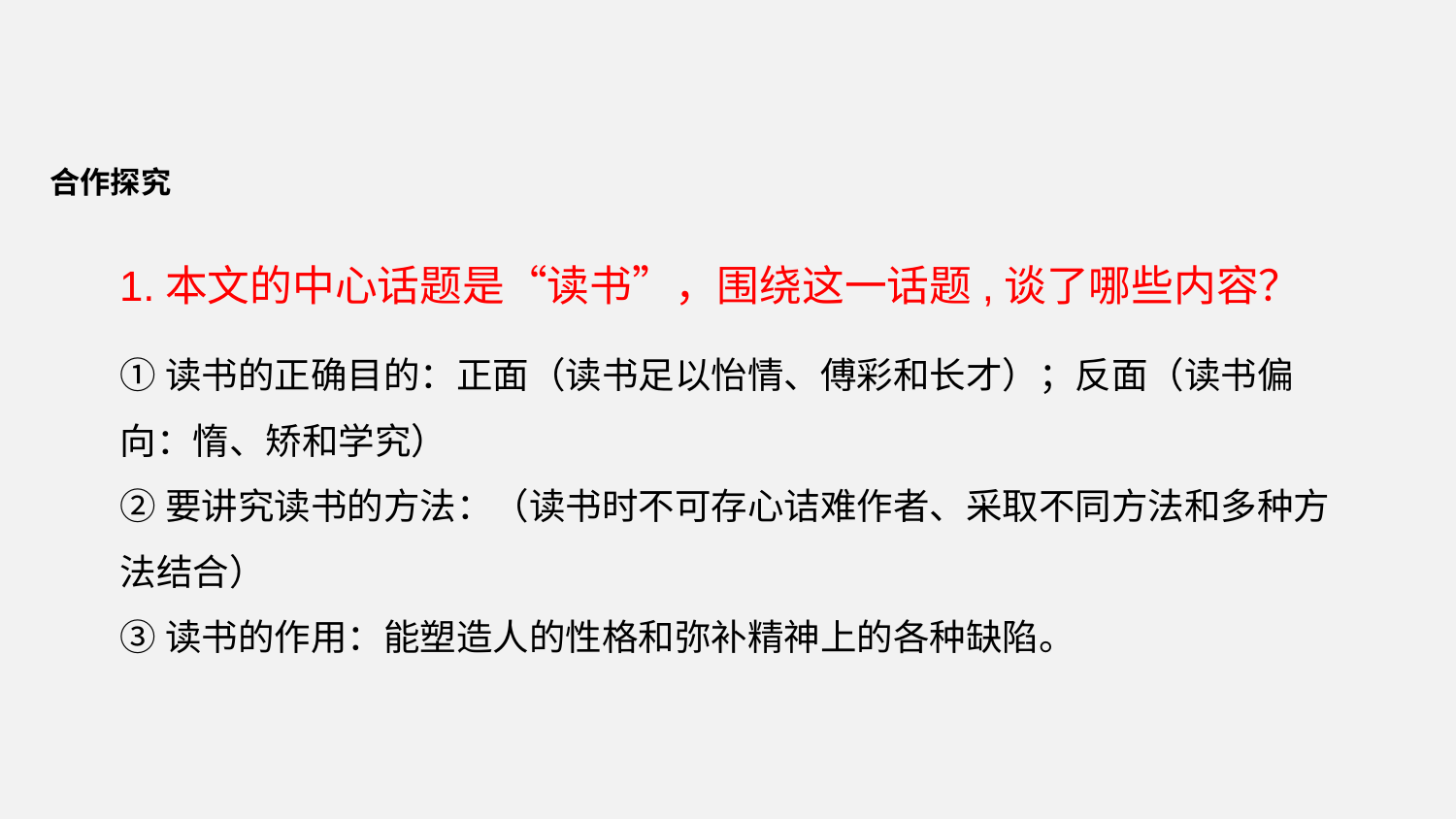

合作探究
1.本文的中心话题是“读书”，围绕这一话题,谈了哪些内容？
①读书的正确目的：正面（读书足以怡情、傅彩和长才）；反面（读书偏向：惰、矫和学究）
②要讲究读书的方法：（读书时不可存心诘难作者、采取不同方法和多种方法结合）
③读书的作用：能塑造人的性格和弥补精神上的各种缺陷。